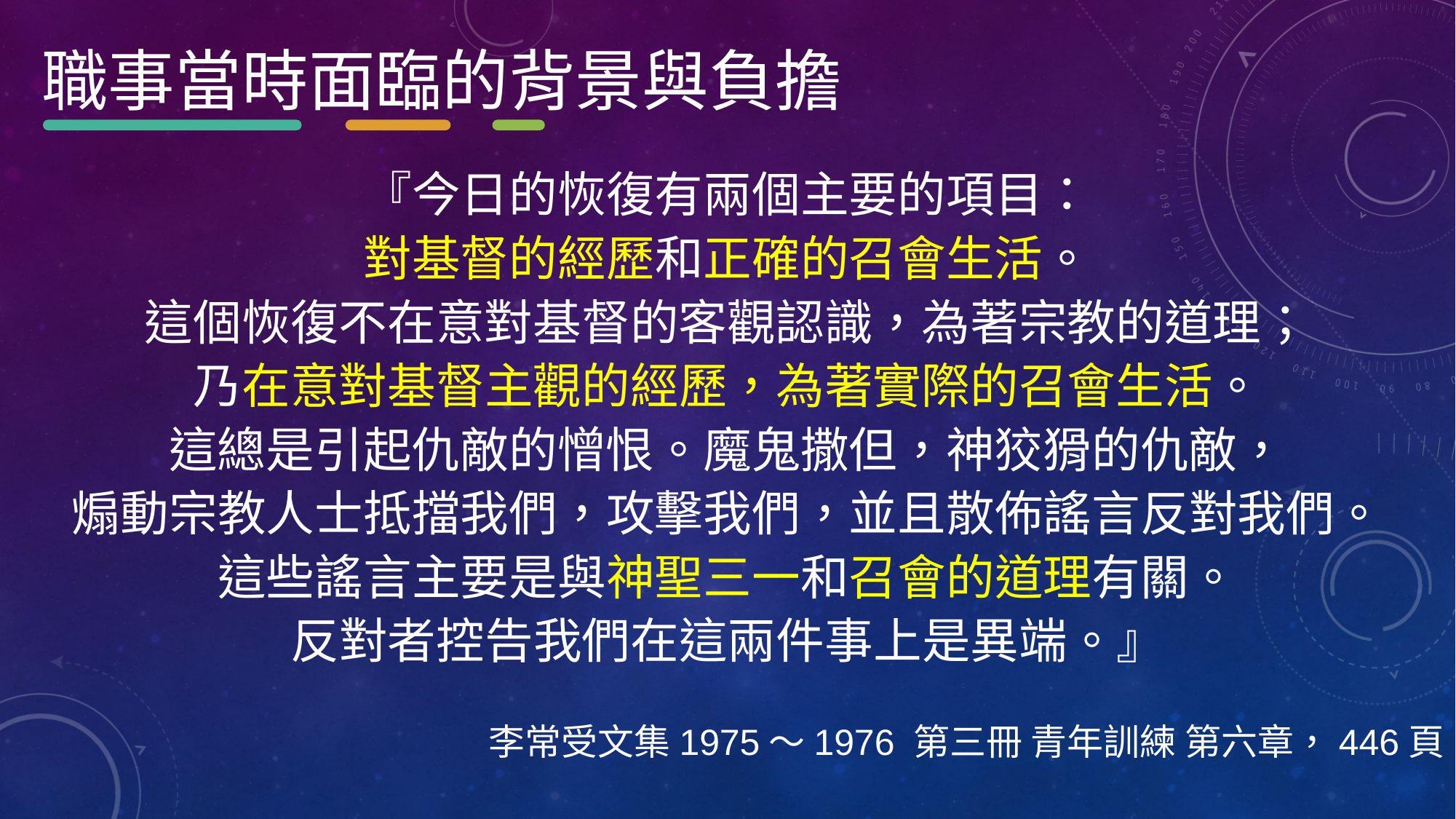

職事當時面臨的背景與負擔

『今日的恢復有兩個主要的項目：
對基督的經歷和正確的召會生活。
這個恢復不在意對基督的客觀認識，為著宗教的道理；
乃在意對基督主觀的經歷，為著實際的召會生活。
這總是引起仇敵的憎恨。魔鬼撒但，神狡猾的仇敵，
煽動宗教人士抵擋我們，攻擊我們，並且散佈謠言反對我們。
這些謠言主要是與神聖三一和召會的道理有關。
反對者控告我們在這兩件事上是異端。』

李常受文集1975～1976 第三冊 青年訓練 第六章，446頁